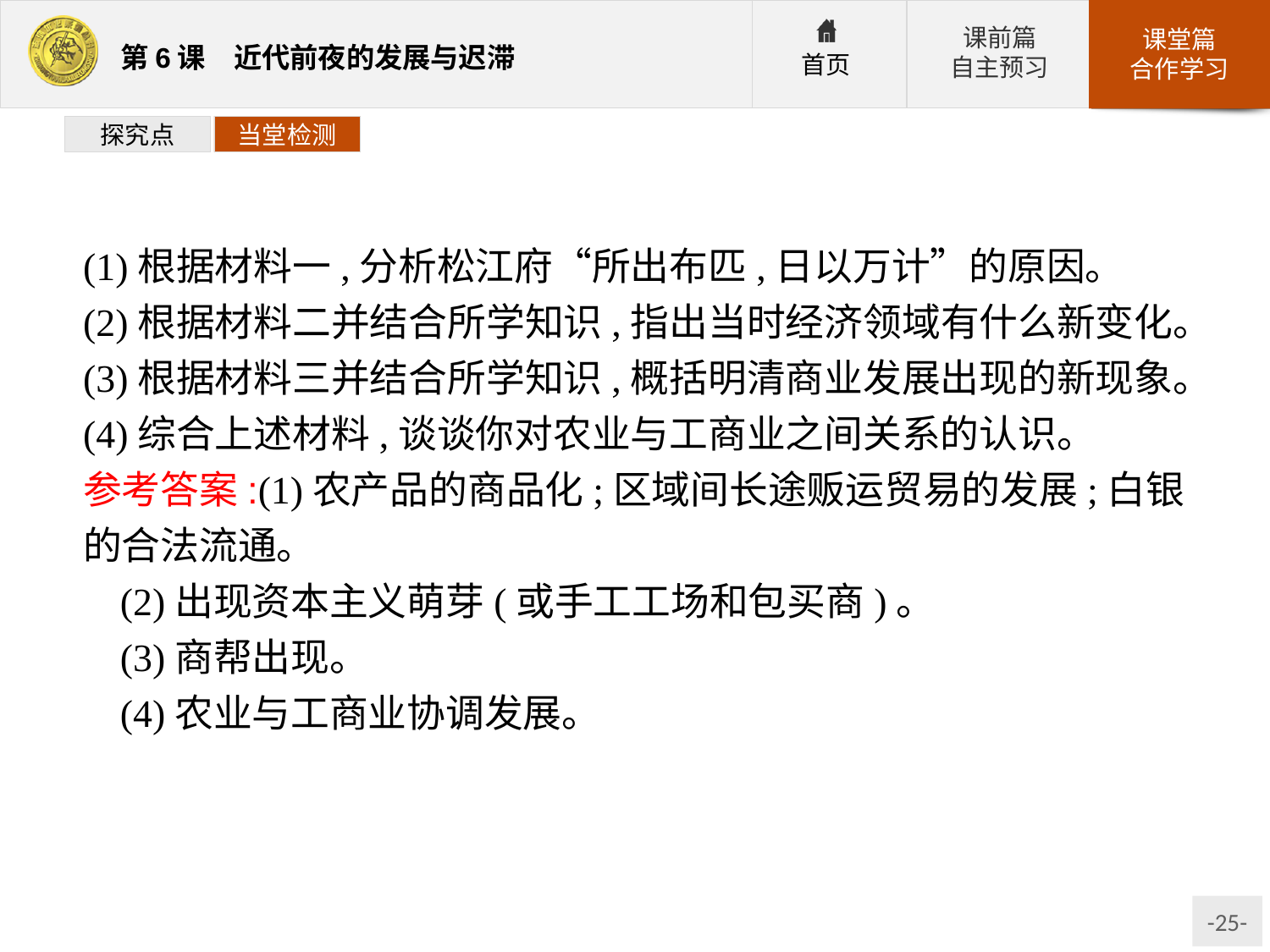

探究点
当堂检测
(1)根据材料一,分析松江府“所出布匹,日以万计”的原因。
(2)根据材料二并结合所学知识,指出当时经济领域有什么新变化。
(3)根据材料三并结合所学知识,概括明清商业发展出现的新现象。
(4)综合上述材料,谈谈你对农业与工商业之间关系的认识。
参考答案:(1)农产品的商品化;区域间长途贩运贸易的发展;白银的合法流通。
(2)出现资本主义萌芽(或手工工场和包买商)。
(3)商帮出现。
(4)农业与工商业协调发展。